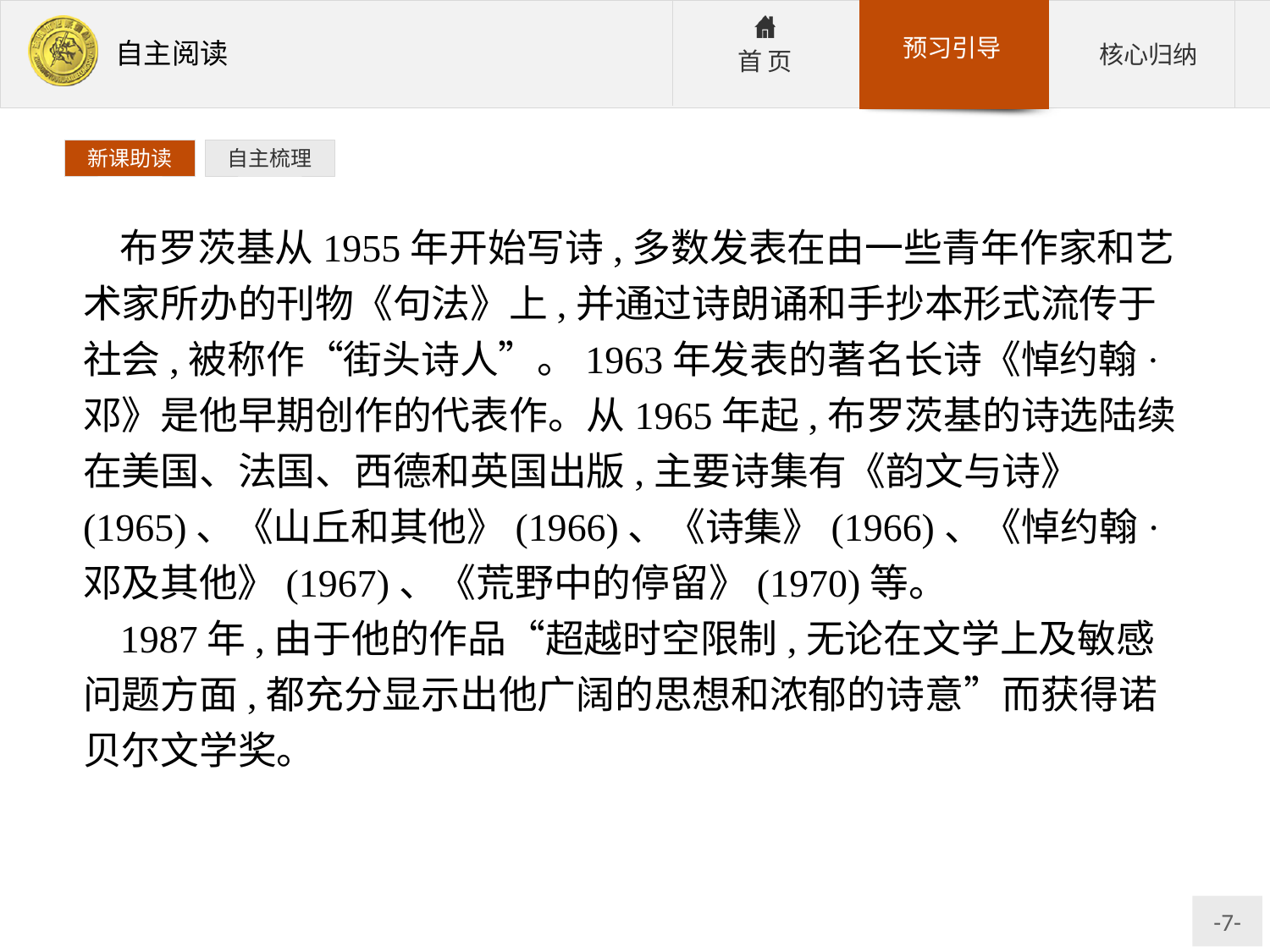

新课助读
自主梳理
布罗茨基从1955年开始写诗,多数发表在由一些青年作家和艺术家所办的刊物《句法》上,并通过诗朗诵和手抄本形式流传于社会,被称作“街头诗人”。1963年发表的著名长诗《悼约翰·邓》是他早期创作的代表作。从1965年起,布罗茨基的诗选陆续在美国、法国、西德和英国出版,主要诗集有《韵文与诗》(1965)、《山丘和其他》(1966)、《诗集》(1966)、《悼约翰·邓及其他》(1967)、《荒野中的停留》(1970)等。
1987年,由于他的作品“超越时空限制,无论在文学上及敏感问题方面,都充分显示出他广阔的思想和浓郁的诗意”而获得诺贝尔文学奖。